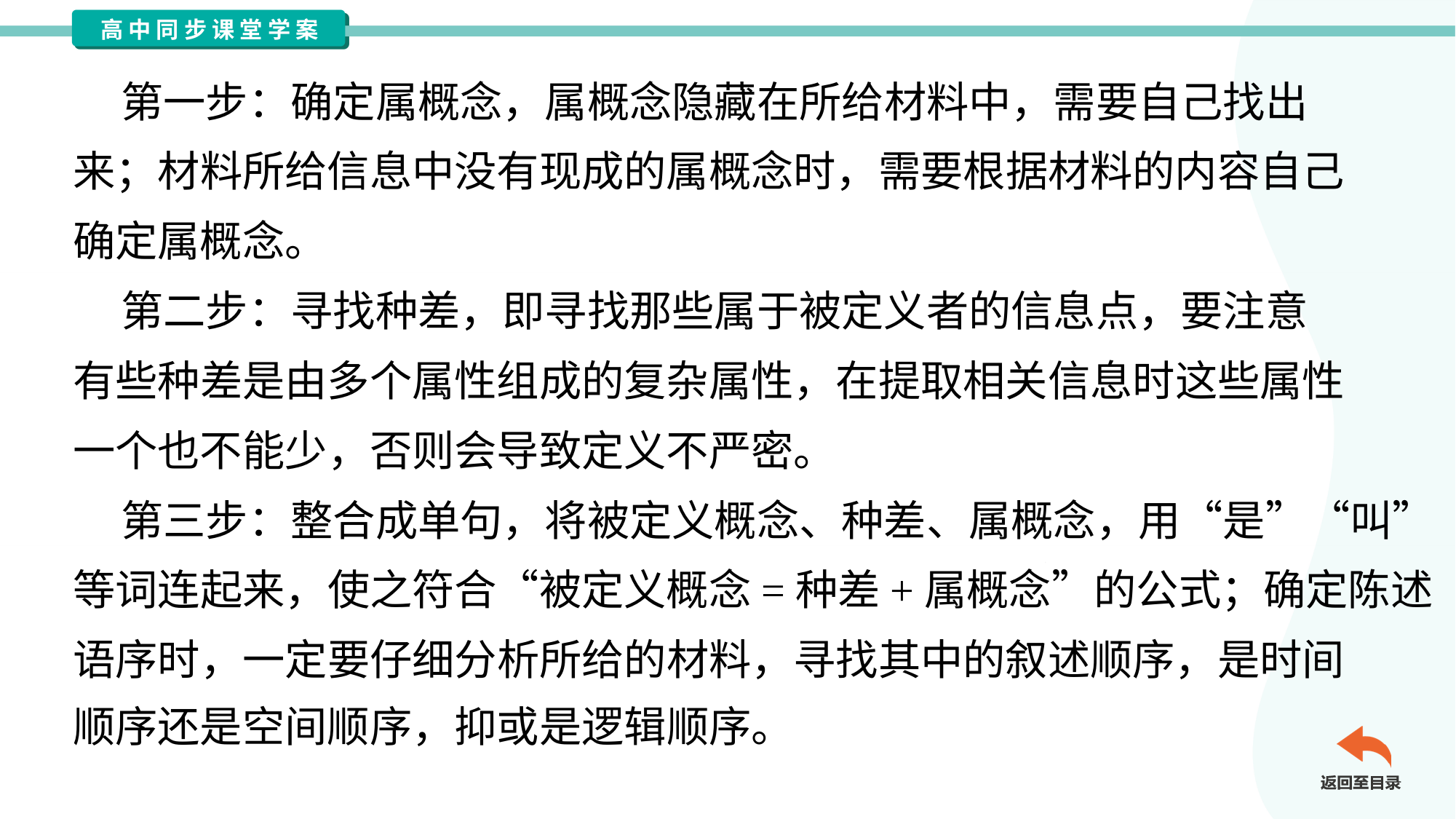

第一步：确定属概念，属概念隐藏在所给材料中，需要自己找出
来；材料所给信息中没有现成的属概念时，需要根据材料的内容自己
确定属概念。
    第二步：寻找种差，即寻找那些属于被定义者的信息点，要注意
有些种差是由多个属性组成的复杂属性，在提取相关信息时这些属性
一个也不能少，否则会导致定义不严密。
    第三步：整合成单句，将被定义概念、种差、属概念，用“是”“叫”
等词连起来，使之符合“被定义概念=种差+属概念”的公式；确定陈述
语序时，一定要仔细分析所给的材料，寻找其中的叙述顺序，是时间
顺序还是空间顺序，抑或是逻辑顺序。#3.1.5